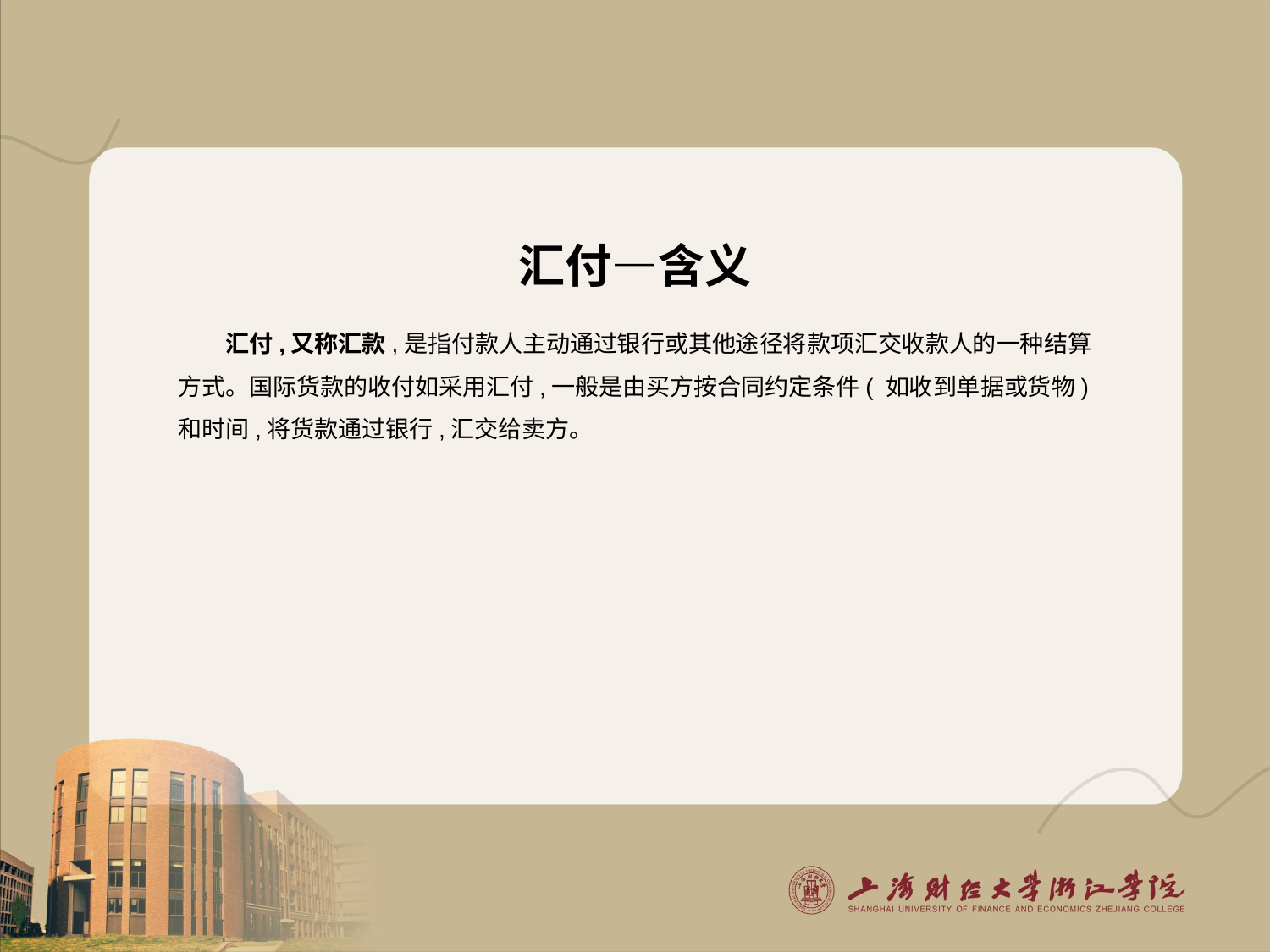

# 汇付—含义
汇付,又称汇款,是指付款人主动通过银行或其他途径将款项汇交收款人的一种结算方式。国际货款的收付如采用汇付,一般是由买方按合同约定条件( 如收到单据或货物) 和时间,将货款通过银行,汇交给卖方。